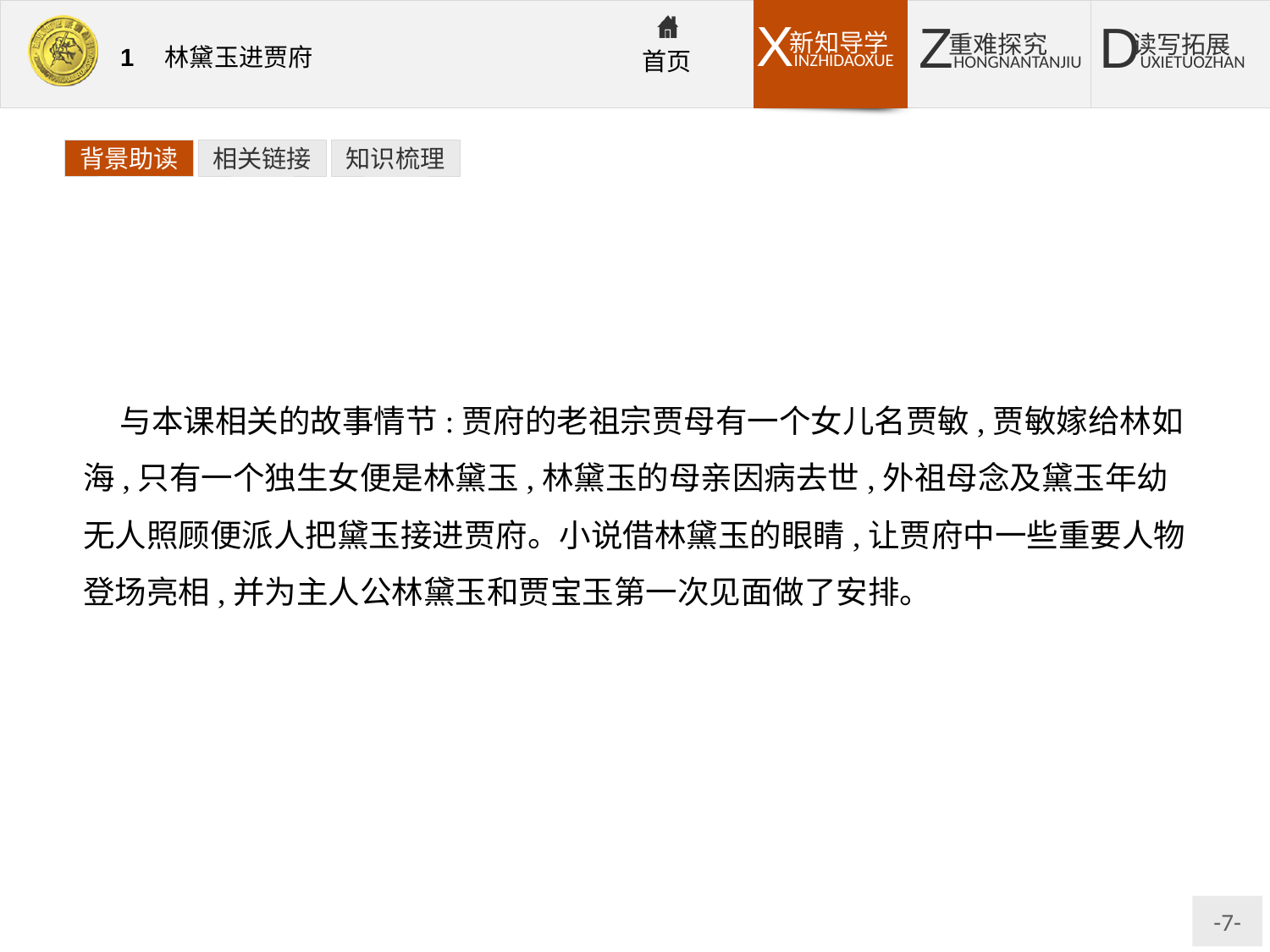

背景助读
相关链接
知识梳理
与本课相关的故事情节:贾府的老祖宗贾母有一个女儿名贾敏,贾敏嫁给林如海,只有一个独生女便是林黛玉,林黛玉的母亲因病去世,外祖母念及黛玉年幼无人照顾便派人把黛玉接进贾府。小说借林黛玉的眼睛,让贾府中一些重要人物登场亮相,并为主人公林黛玉和贾宝玉第一次见面做了安排。